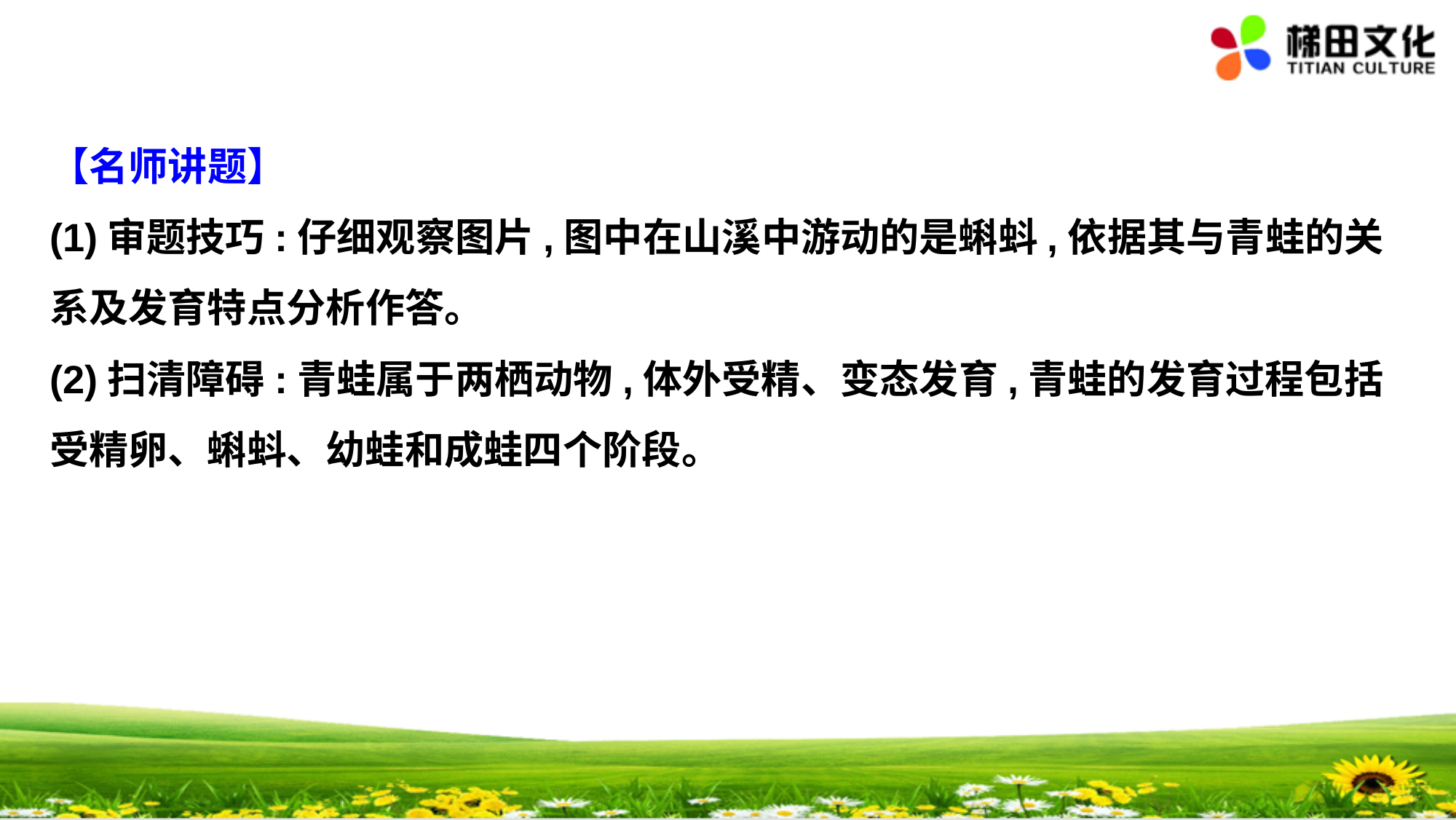

【名师讲题】
(1)审题技巧:仔细观察图片,图中在山溪中游动的是蝌蚪,依据其与青蛙的关系及发育特点分析作答。
(2)扫清障碍:青蛙属于两栖动物,体外受精、变态发育,青蛙的发育过程包括受精卵、蝌蚪、幼蛙和成蛙四个阶段。